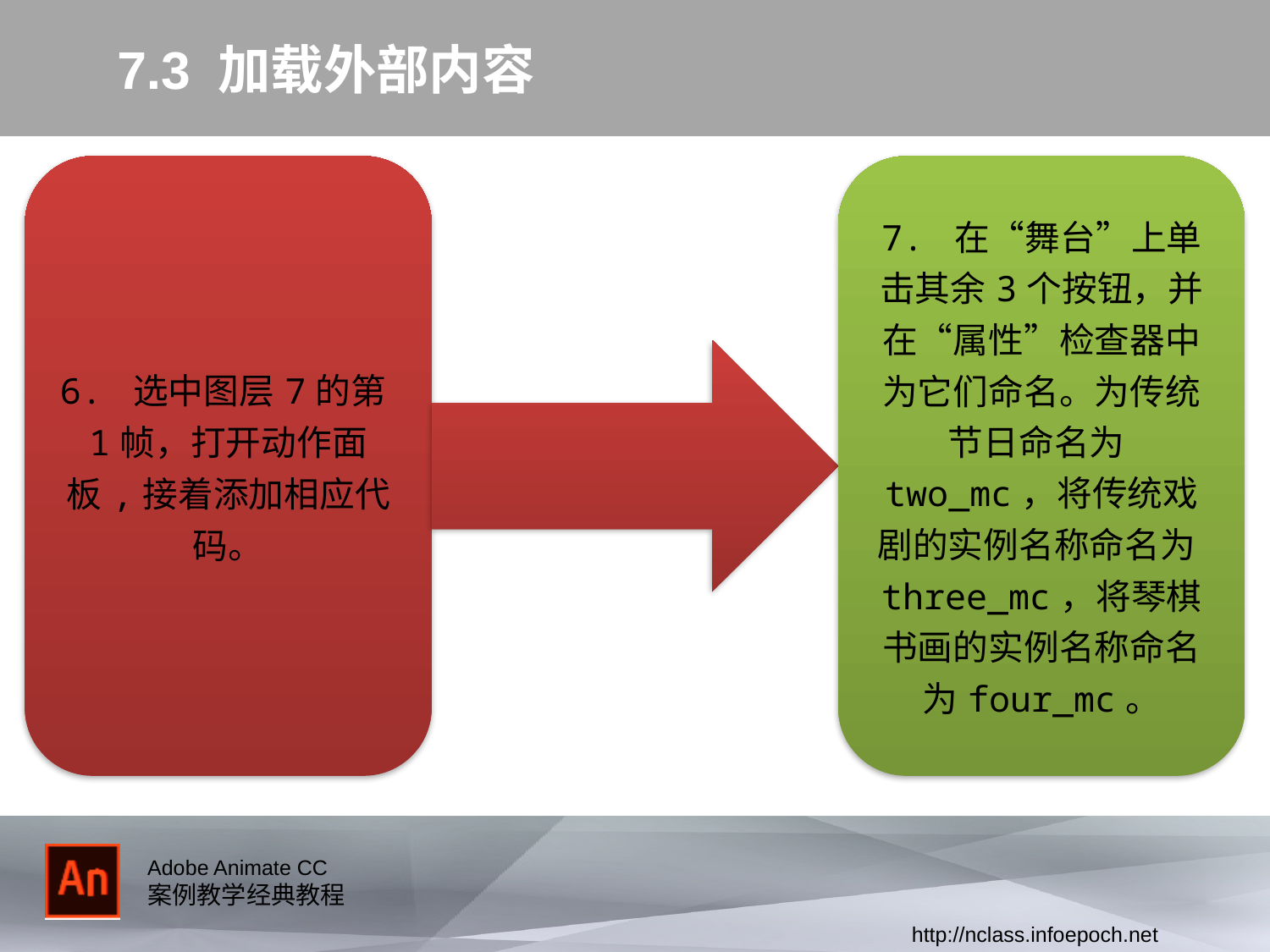

# 7.3 加载外部内容
6. 选中图层7的第1帧，打开动作面板,接着添加相应代码。
7. 在“舞台”上单击其余3个按钮，并在“属性”检查器中为它们命名。为传统节日命名为two_mc，将传统戏剧的实例名称命名为three_mc，将琴棋书画的实例名称命名为four_mc。